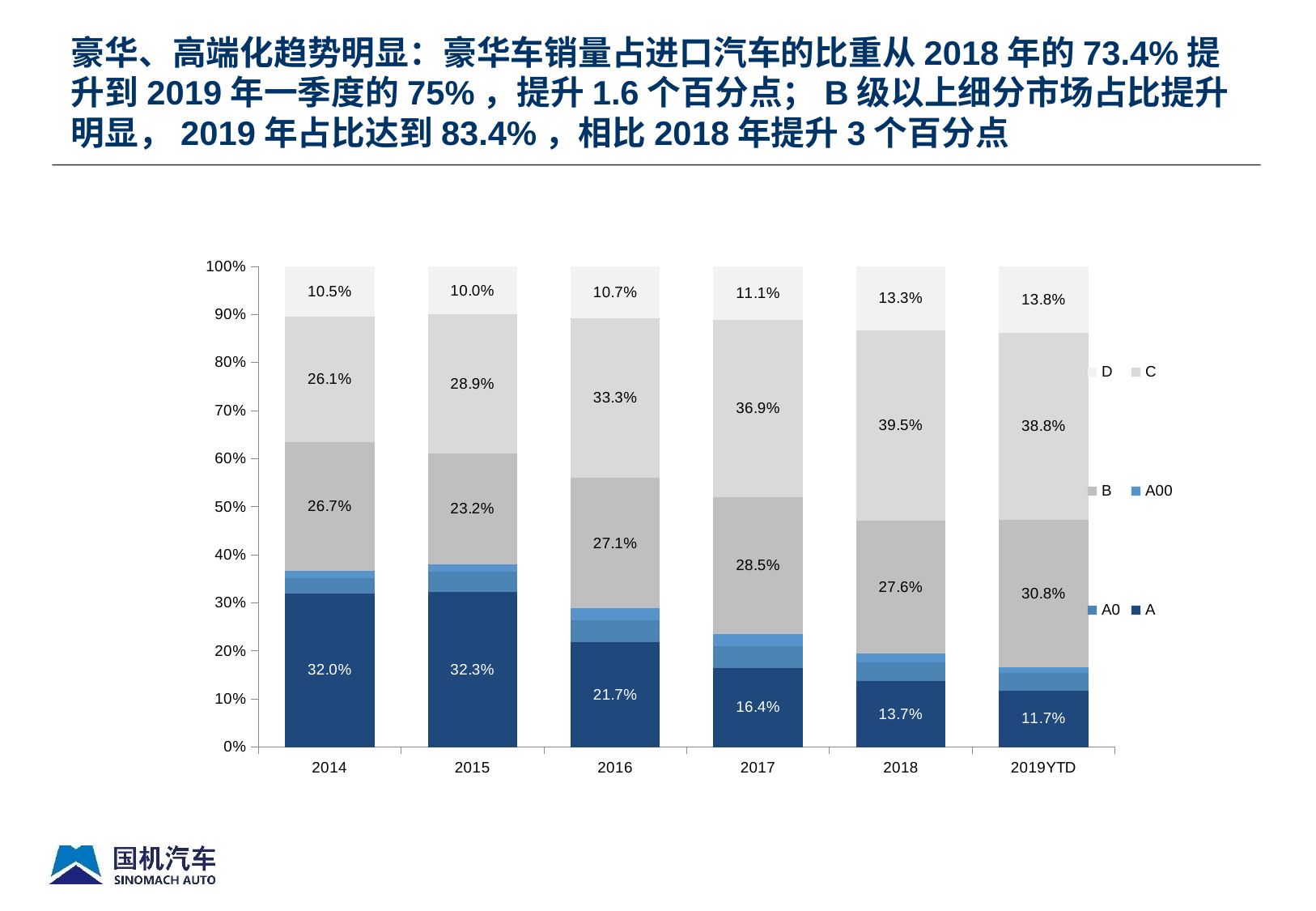

# 豪华、高端化趋势明显：豪华车销量占进口汽车的比重从2018年的73.4%提升到2019年一季度的75%，提升1.6个百分点；B级以上细分市场占比提升明显，2019年占比达到83.4%，相比2018年提升3个百分点

### Chart

| Category | A | A0 | A00 | B | C | D |
|---|---|---|---|---|---|---|
| 2014 | 0.3197478973446281 | 0.031765107368257356 | 0.015354243972819913 | 0.26749836928114457 | 0.26053573974159044 | 0.10509864229155957 |
| 2015 | 0.3226069131141455 | 0.042120767756073825 | 0.014997174965952624 | 0.2316027142099757 | 0.28895253833935897 | 0.09971989161449335 |
| 2016 | 0.21736149525137707 | 0.046658155911543056 | 0.024452653452365185 | 0.2709914955518876 | 0.3333363013386075 | 0.10719989849421963 |
| 2017 | 0.16432319549770372 | 0.045316081020095746 | 0.025622959233335397 | 0.2853135590970631 | 0.3686852374589634 | 0.11073896769283863 |
| 2018 | 0.137 | 0.039 | 0.019 | 0.276 | 0.395 | 0.133 |
| 2019YTD | 0.117 | 0.037 | 0.011 | 0.308 | 0.388 | 0.138 |